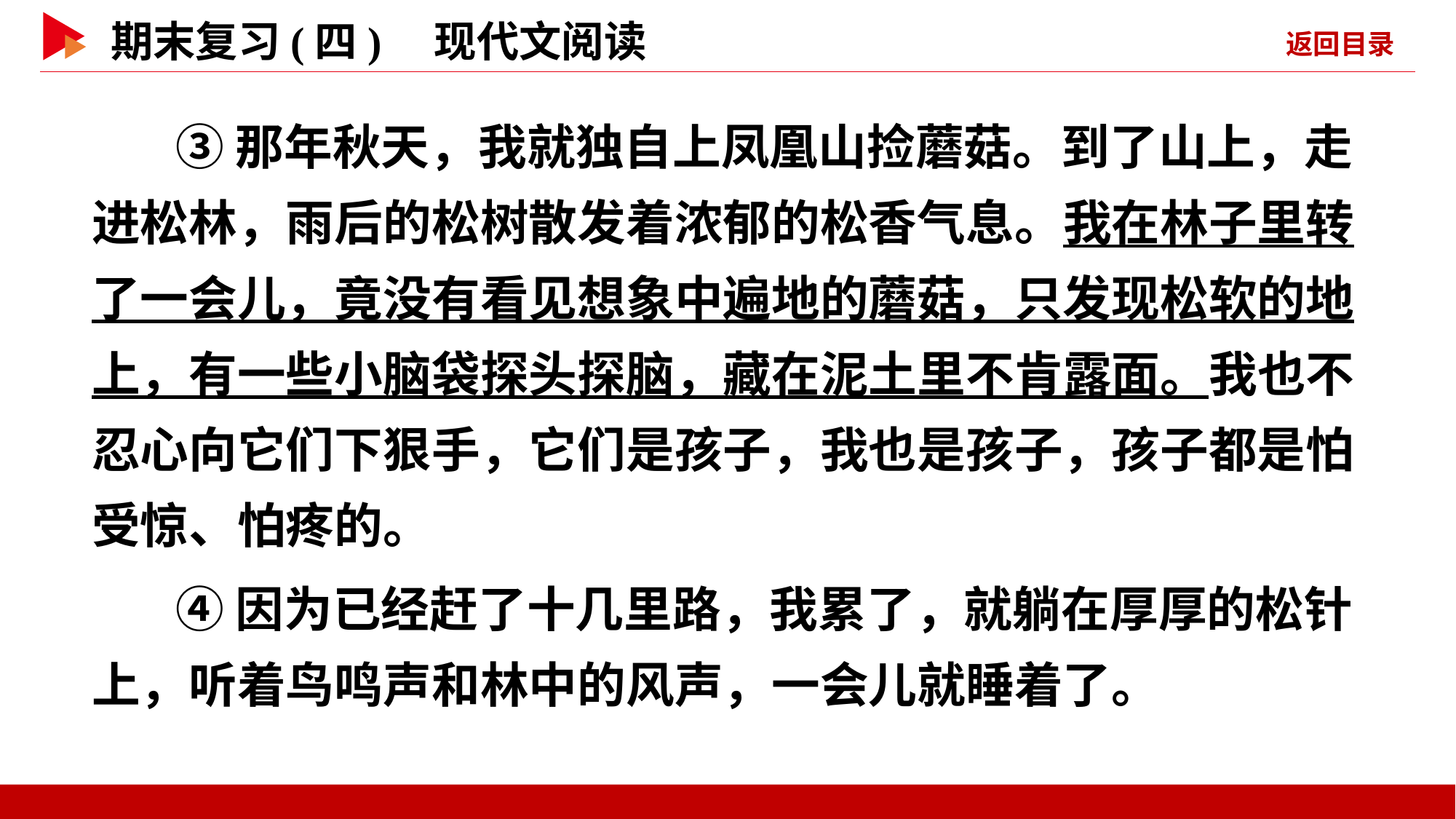

③那年秋天，我就独自上凤凰山捡蘑菇。到了山上，走进松林，雨后的松树散发着浓郁的松香气息。我在林子里转了一会儿，竟没有看见想象中遍地的蘑菇，只发现松软的地上，有一些小脑袋探头探脑，藏在泥土里不肯露面。我也不忍心向它们下狠手，它们是孩子，我也是孩子，孩子都是怕受惊、怕疼的。
④因为已经赶了十几里路，我累了，就躺在厚厚的松针上，听着鸟鸣声和林中的风声，一会儿就睡着了。